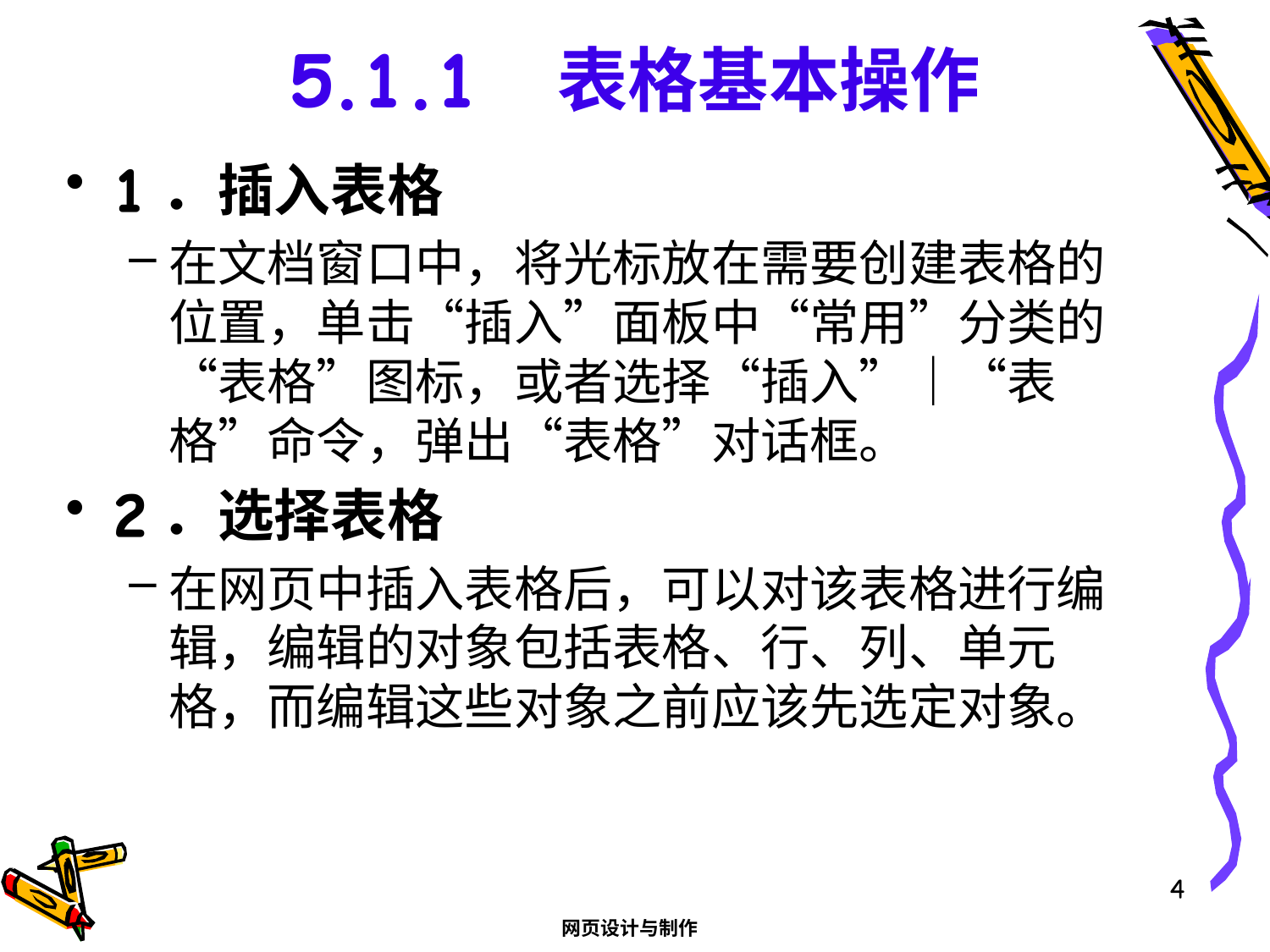

# 5.1.1  表格基本操作
1．插入表格
在文档窗口中，将光标放在需要创建表格的位置，单击“插入”面板中“常用”分类的“表格”图标，或者选择“插入”｜“表格”命令，弹出“表格”对话框。
2．选择表格
在网页中插入表格后，可以对该表格进行编辑，编辑的对象包括表格、行、列、单元格，而编辑这些对象之前应该先选定对象。

4
网页设计与制作